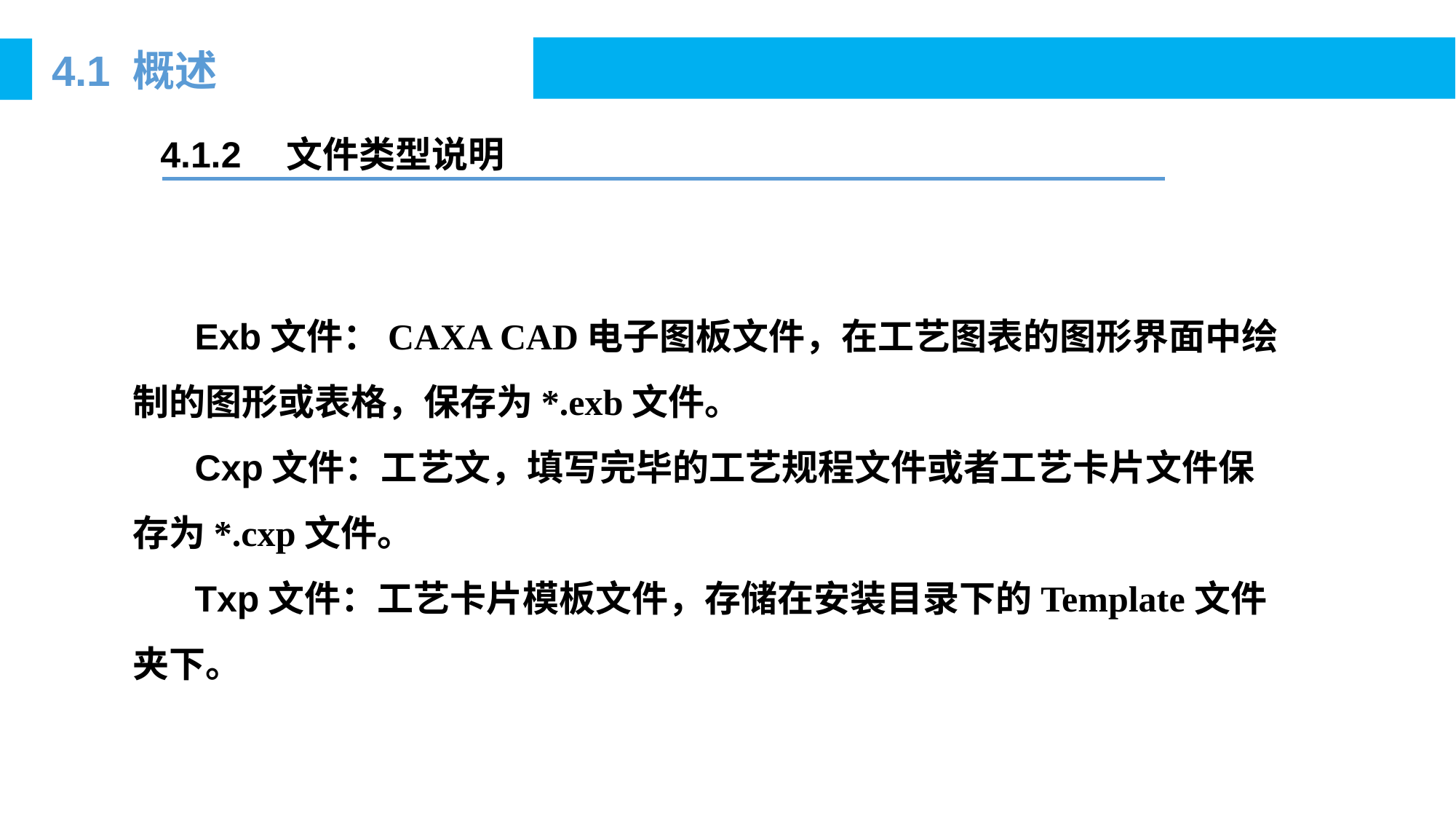

4.1 概述
4.1.2　文件类型说明
   Exb文件：CAXA CAD电子图板文件，在工艺图表的图形界面中绘制的图形或表格，保存为*.exb文件。
   Cxp文件：工艺文，填写完毕的工艺规程文件或者工艺卡片文件保存为*.cxp文件。
   Txp文件：工艺卡片模板文件，存储在安装目录下的Template文件夹下。